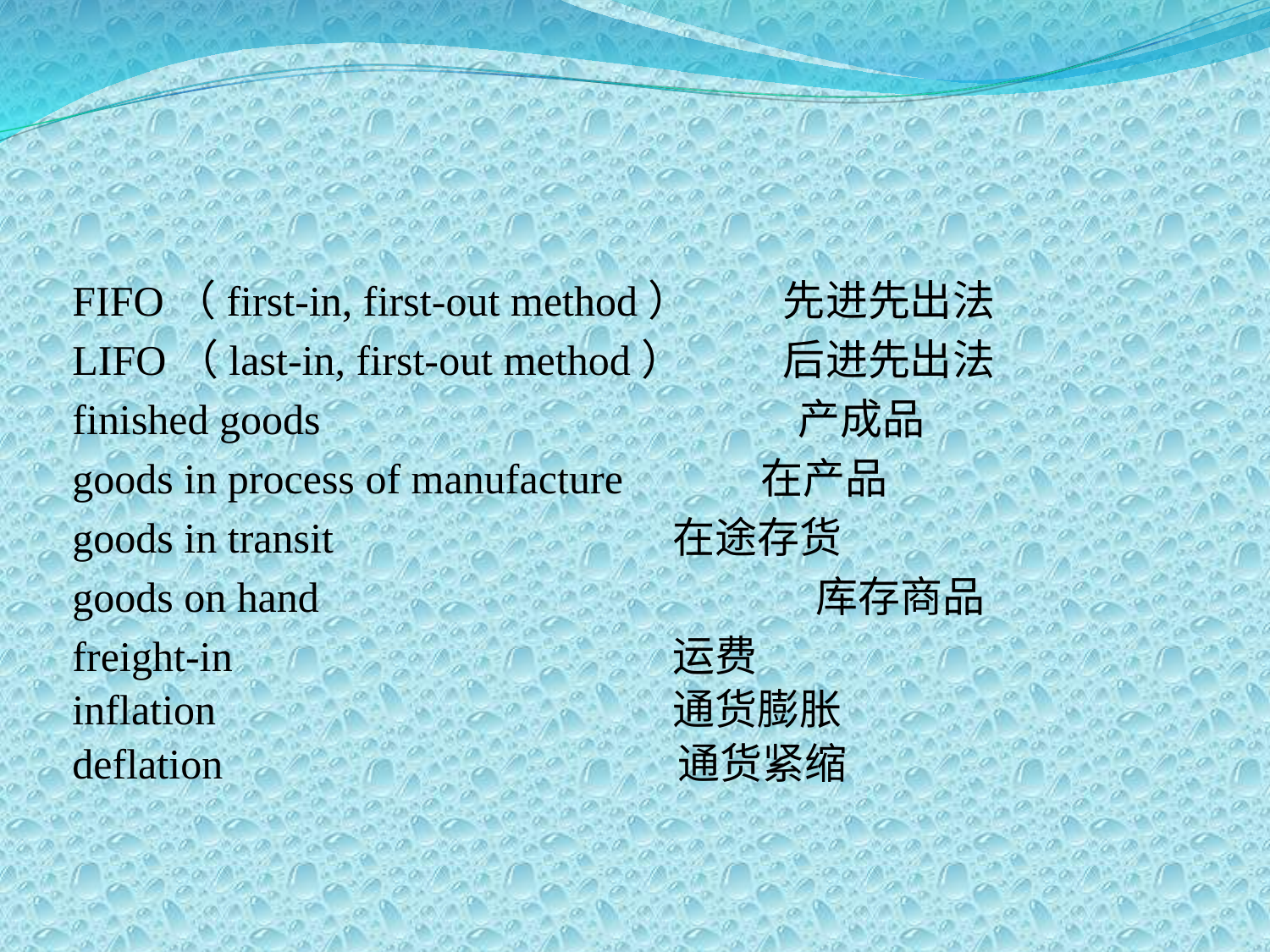

FIFO（first-in, first-out method）	    先进先出法
LIFO（last-in, first-out method）	    后进先出法
finished goods	                                        产成品
goods in process of manufacture            在产品
goods in transit			    在途存货
goods on hand			                 库存商品
freight-in				    运费
inflation				    通货膨胀
deflation			                通货紧缩